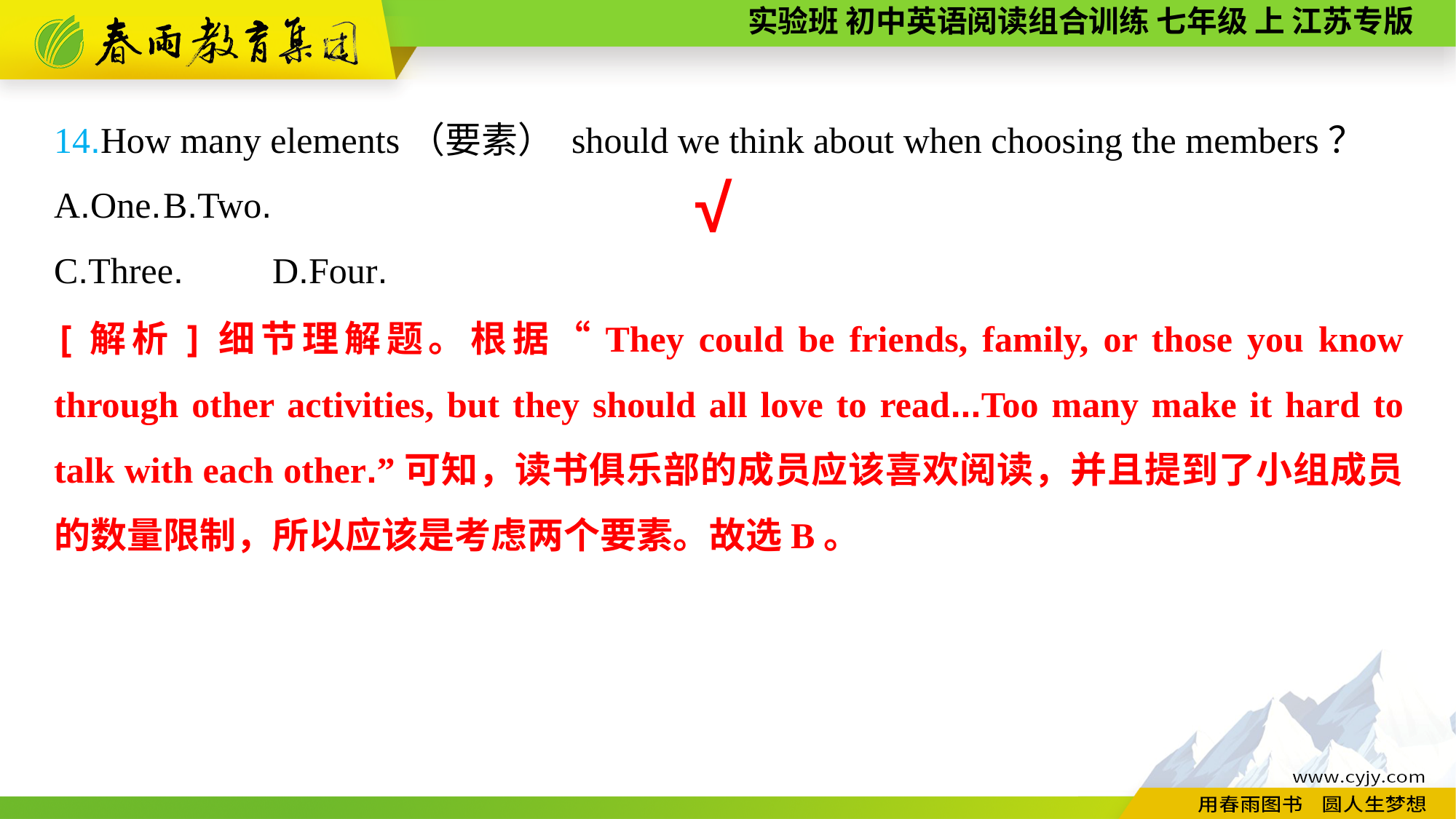

14.How many elements（要素） should we think about when choosing the members？
A.One.	B.Two.
C.Three.	D.Four.
√
[解析]细节理解题。根据“They could be friends, family, or those you know through other activities, but they should all love to read...Too many make it hard to talk with each other.”可知，读书俱乐部的成员应该喜欢阅读，并且提到了小组成员的数量限制，所以应该是考虑两个要素。故选B。